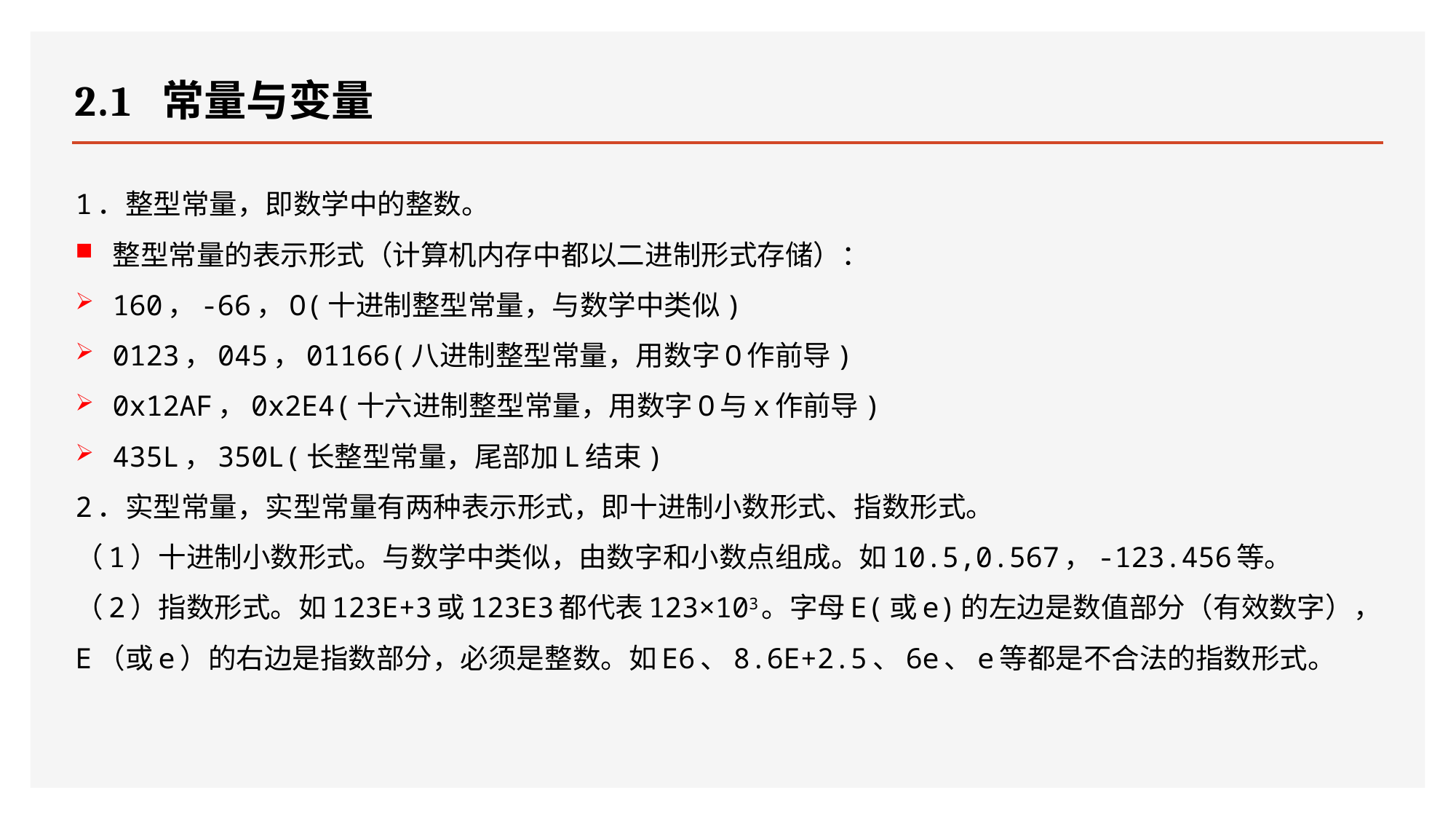

# 2.1  常量与变量
1．整型常量，即数学中的整数。
整型常量的表示形式（计算机内存中都以二进制形式存储）：
160，-66，O(十进制整型常量，与数学中类似)
0123，045，01166(八进制整型常量，用数字O作前导)
0x12AF，0x2E4(十六进制整型常量，用数字O与x作前导)
435L，350L(长整型常量，尾部加L结束)
2．实型常量，实型常量有两种表示形式，即十进制小数形式、指数形式。
（1）十进制小数形式。与数学中类似，由数字和小数点组成。如10.5,0.567，-123.456等。
（2）指数形式。如123E+3或123E3都代表123×103。字母E(或e)的左边是数值部分（有效数字），E（或e）的右边是指数部分，必须是整数。如E6、8.6E+2.5、6e、e等都是不合法的指数形式。